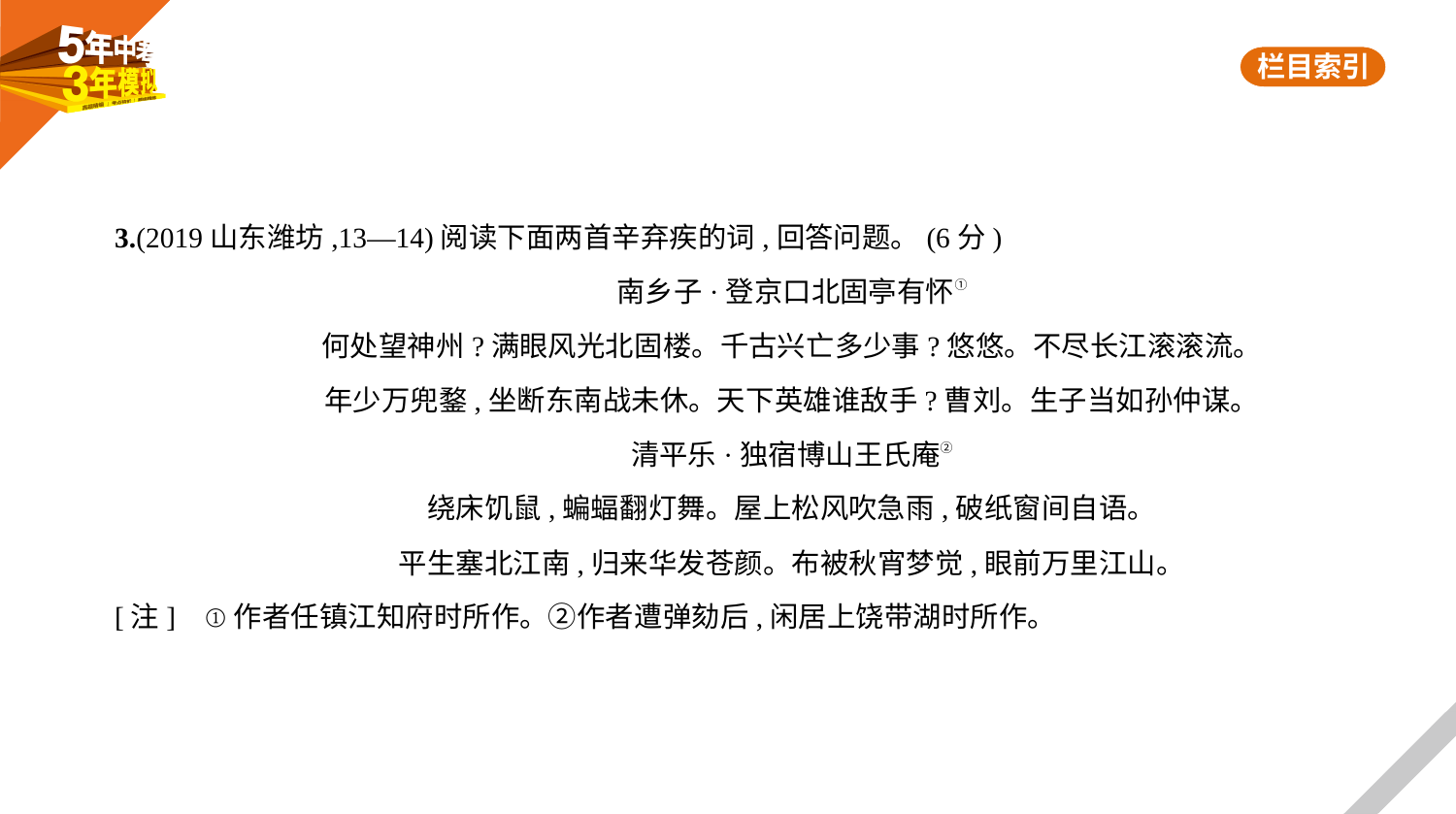

3.(2019山东潍坊,13—14)阅读下面两首辛弃疾的词,回答问题。(6分)
南乡子·登京口北固亭有怀①
何处望神州?满眼风光北固楼。千古兴亡多少事?悠悠。不尽长江滚滚流。
年少万兜鍪,坐断东南战未休。天下英雄谁敌手?曹刘。生子当如孙仲谋。
清平乐·独宿博山王氏庵②
绕床饥鼠,蝙蝠翻灯舞。屋上松风吹急雨,破纸窗间自语。
平生塞北江南,归来华发苍颜。布被秋宵梦觉,眼前万里江山。
[注]    ①作者任镇江知府时所作。②作者遭弹劾后,闲居上饶带湖时所作。